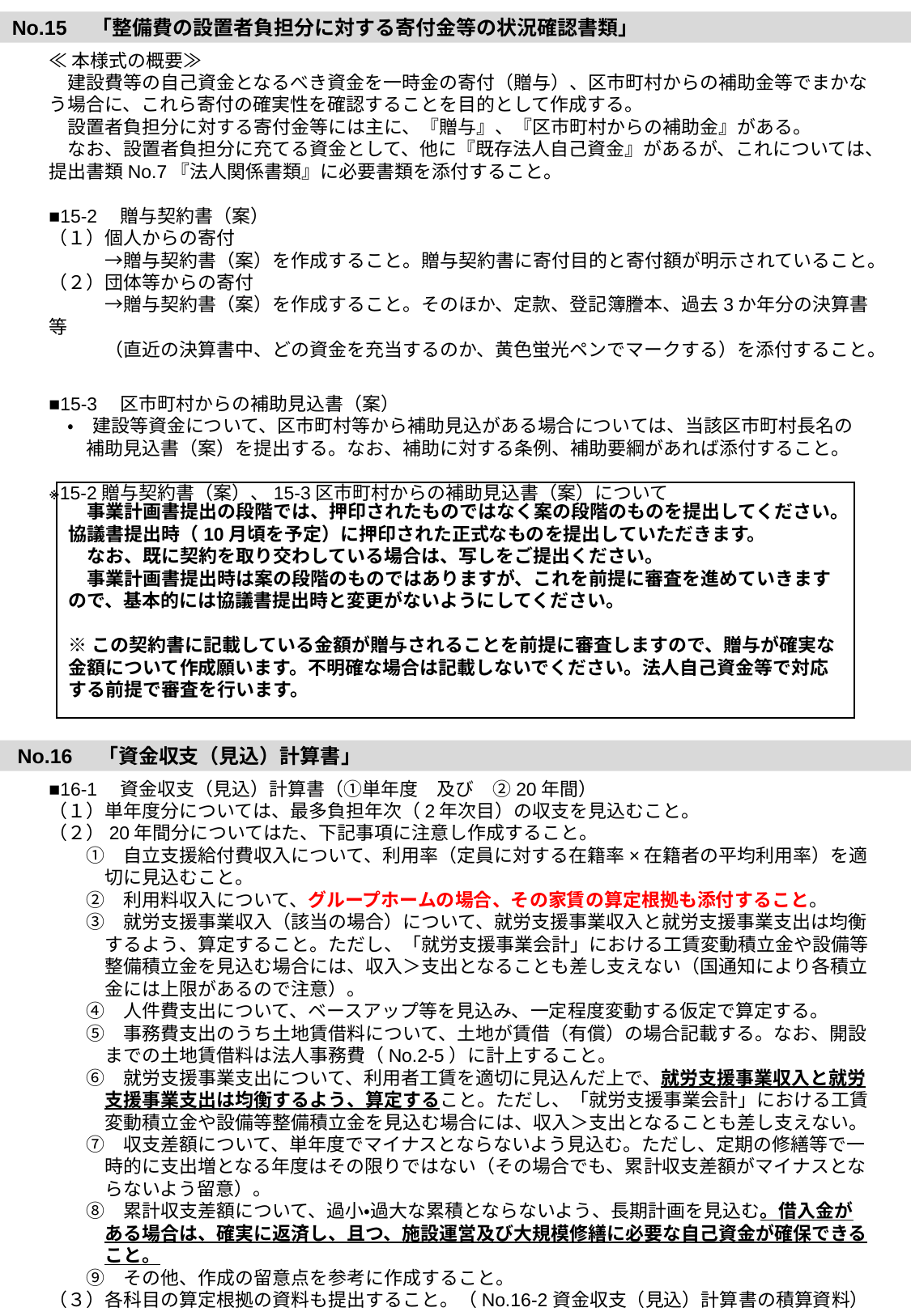

No.15　「整備費の設置者負担分に対する寄付金等の状況確認書類」
≪本様式の概要≫
　建設費等の自己資金となるべき資金を一時金の寄付（贈与）、区市町村からの補助金等でまかなう場合に、これら寄付の確実性を確認することを目的として作成する。
　設置者負担分に対する寄付金等には主に、『贈与』、『区市町村からの補助金』がある。
　なお、設置者負担分に充てる資金として、他に『既存法人自己資金』があるが、これについては、提出書類No.7『法人関係書類』に必要書類を添付すること。

■15-2　贈与契約書（案）
（１）個人からの寄付
　　　→贈与契約書（案）を作成すること。贈与契約書に寄付目的と寄付額が明示されていること。
（２）団体等からの寄付
　　　→贈与契約書（案）を作成すること。そのほか、定款、登記簿謄本、過去3か年分の決算書等
　　　（直近の決算書中、どの資金を充当するのか、黄色蛍光ペンでマークする）を添付すること。

■15-3　区市町村からの補助見込書（案）
　・　建設等資金について、区市町村等から補助見込がある場合については、当該区市町村長名の
　　補助見込書（案）を提出する。なお、補助に対する条例、補助要綱があれば添付すること。

※15-2贈与契約書（案）、15-3区市町村からの補助見込書（案）について
　事業計画書提出の段階では、押印されたものではなく案の段階のものを提出してください。協議書提出時（10月頃を予定）に押印された正式なものを提出していただきます。
　なお、既に契約を取り交わしている場合は、写しをご提出ください。
　事業計画書提出時は案の段階のものではありますが、これを前提に審査を進めていきますので、基本的には協議書提出時と変更がないようにしてください。

※この契約書に記載している金額が贈与されることを前提に審査しますので、贈与が確実な金額について作成願います。不明確な場合は記載しないでください。法人自己資金等で対応する前提で審査を行います。
 No.16　「資金収支（見込）計算書」
■16-1　資金収支（見込）計算書（①単年度　及び　②20年間）
（１）単年度分については、最多負担年次（2年次目）の収支を見込むこと。
（２）20年間分についてはた、下記事項に注意し作成すること。
　　①　自立支援給付費収入について、利用率（定員に対する在籍率×在籍者の平均利用率）を適
　　　切に見込むこと。
　　②　利用料収入について、グループホームの場合、その家賃の算定根拠も添付すること。
　　③　就労支援事業収入（該当の場合）について、就労支援事業収入と就労支援事業支出は均衡
　　　するよう、算定すること。ただし、「就労支援事業会計」における工賃変動積立金や設備等
　　　整備積立金を見込む場合には、収入＞支出となることも差し支えない（国通知により各積立
　　　金には上限があるので注意）。
　　④　人件費支出について、ベースアップ等を見込み、一定程度変動する仮定で算定する。
　　⑤　事務費支出のうち土地賃借料について、土地が賃借（有償）の場合記載する。なお、開設
　　　までの土地賃借料は法人事務費（No.2-5）に計上すること。
　　⑥　就労支援事業支出について、利用者工賃を適切に見込んだ上で、就労支援事業収入と就労
　　　支援事業支出は均衡するよう、算定すること。ただし、「就労支援事業会計」における工賃
　　　変動積立金や設備等整備積立金を見込む場合には、収入＞支出となることも差し支えない。
　　⑦　収支差額について、単年度でマイナスとならないよう見込む。ただし、定期の修繕等で一
　　　時的に支出増となる年度はその限りではない（その場合でも、累計収支差額がマイナスとな
　　　らないよう留意）。
　　⑧　累計収支差額について、過小・過大な累積とならないよう、長期計画を見込む。借入金が
　　　ある場合は、確実に返済し、且つ、施設運営及び大規模修繕に必要な自己資金が確保できる
　　　こと。
　　⑨　その他、作成の留意点を参考に作成すること。
（３）各科目の算定根拠の資料も提出すること。（No.16-2資金収支（見込）計算書の積算資料）